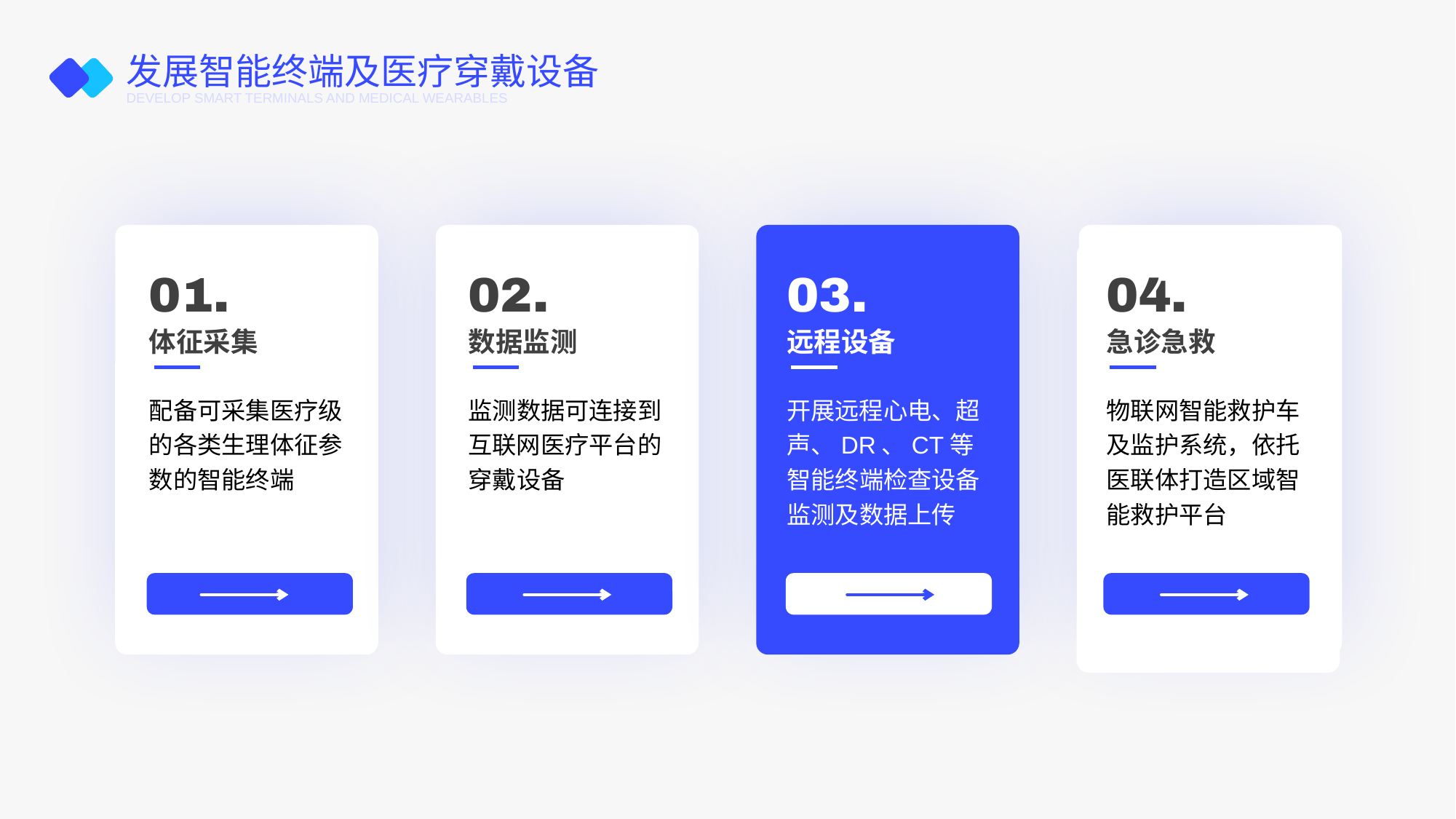

# 发展智能终端及医疗穿戴设备
DEVELOP SMART TERMINALS AND MEDICAL WEARABLES

01.
02.
03.
04.
体征采集
数据监测
远程设备
急诊急救
配备可采集医疗级的各类生理体征参数的智能终端
监测数据可连接到互联网医疗平台的穿戴设备
开展远程心电、超声、DR、CT等智能终端检查设备监测及数据上传
物联网智能救护车及监护系统，依托医联体打造区域智能救护平台